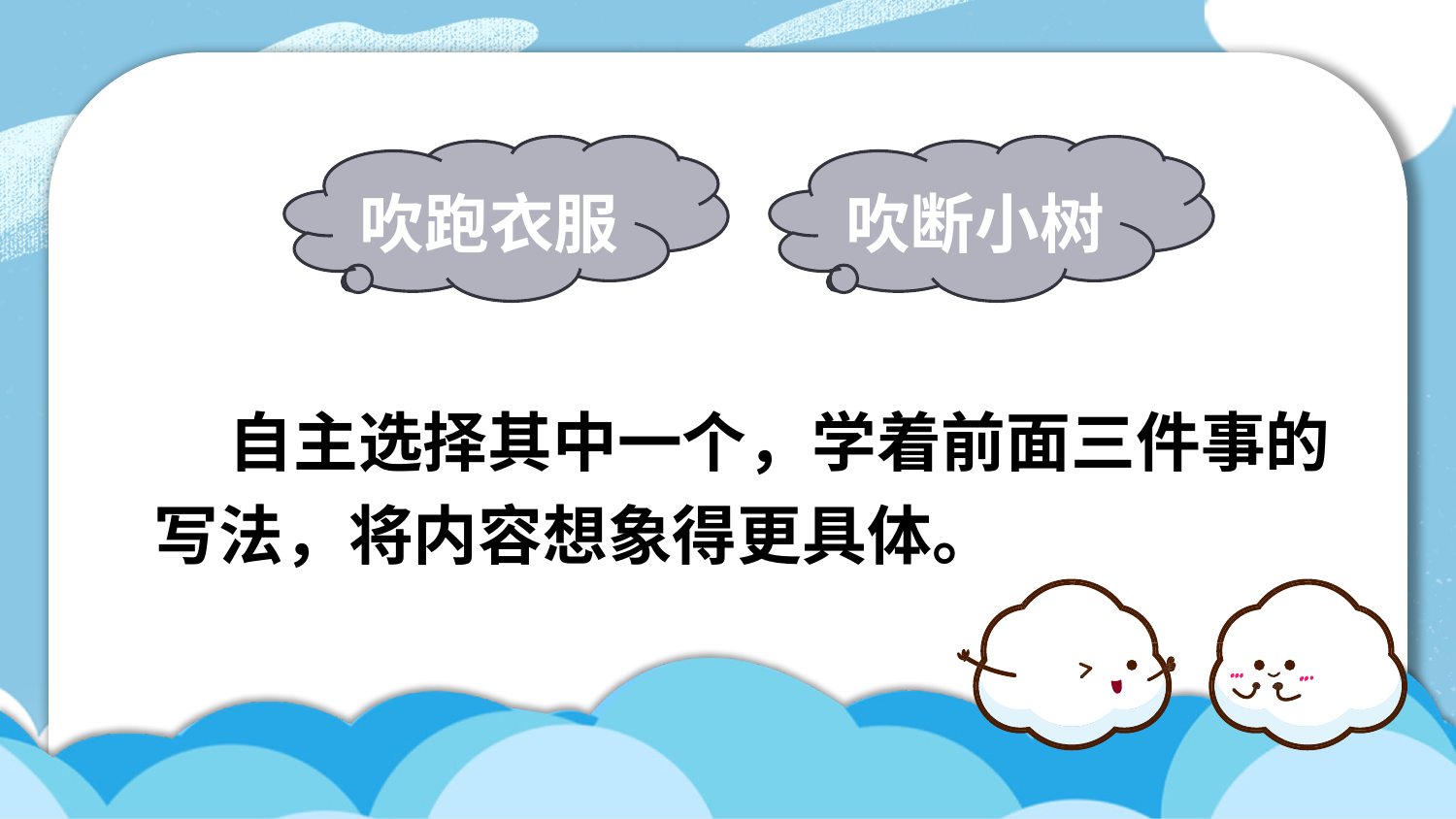

吹跑衣服
吹断小树
    自主选择其中一个，学着前面三件事的写法，将内容想象得更具体。